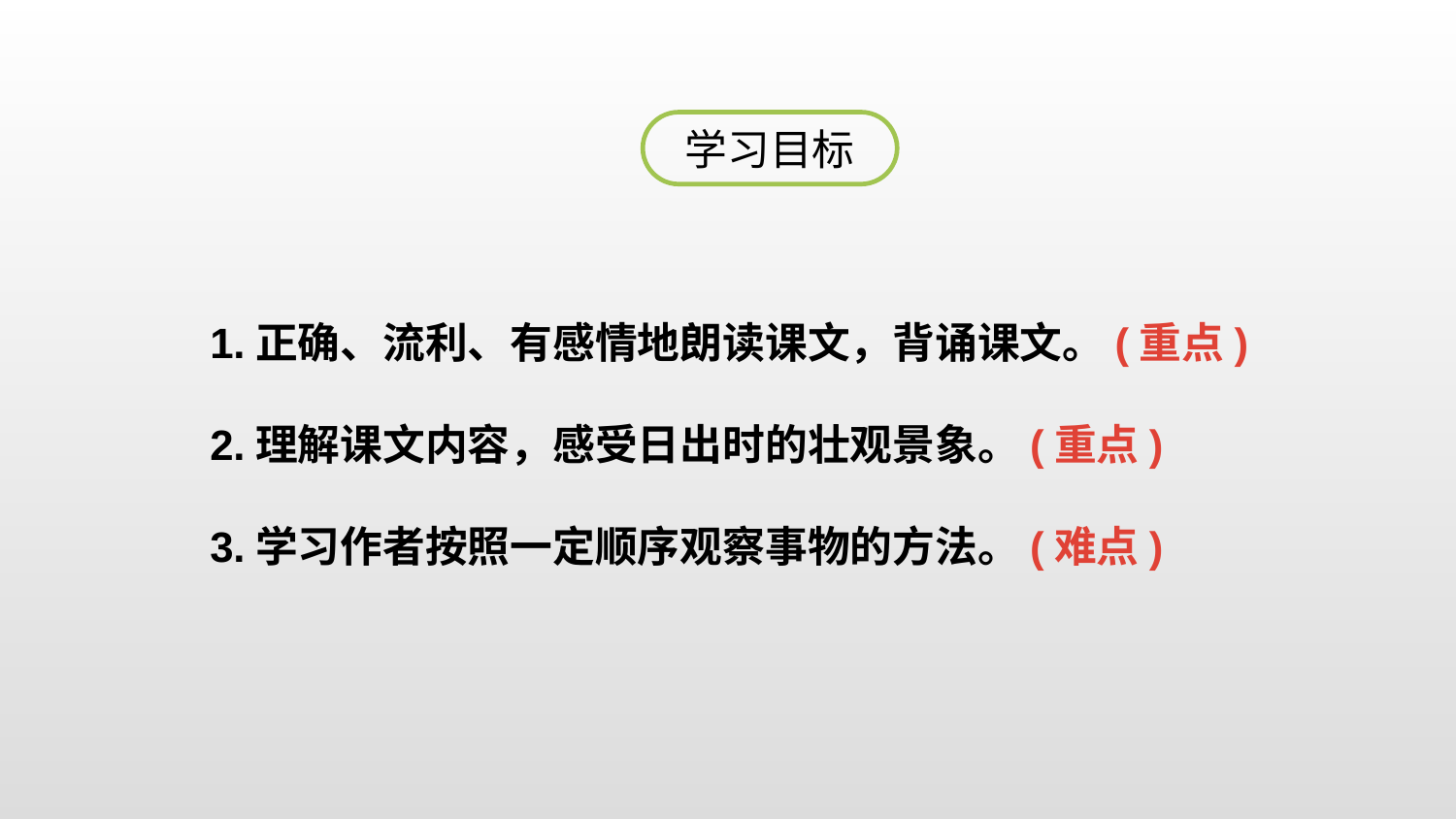

学习目标
1.正确、流利、有感情地朗读课文，背诵课文。(重点)
2.理解课文内容，感受日出时的壮观景象。(重点)
3.学习作者按照一定顺序观察事物的方法。(难点)